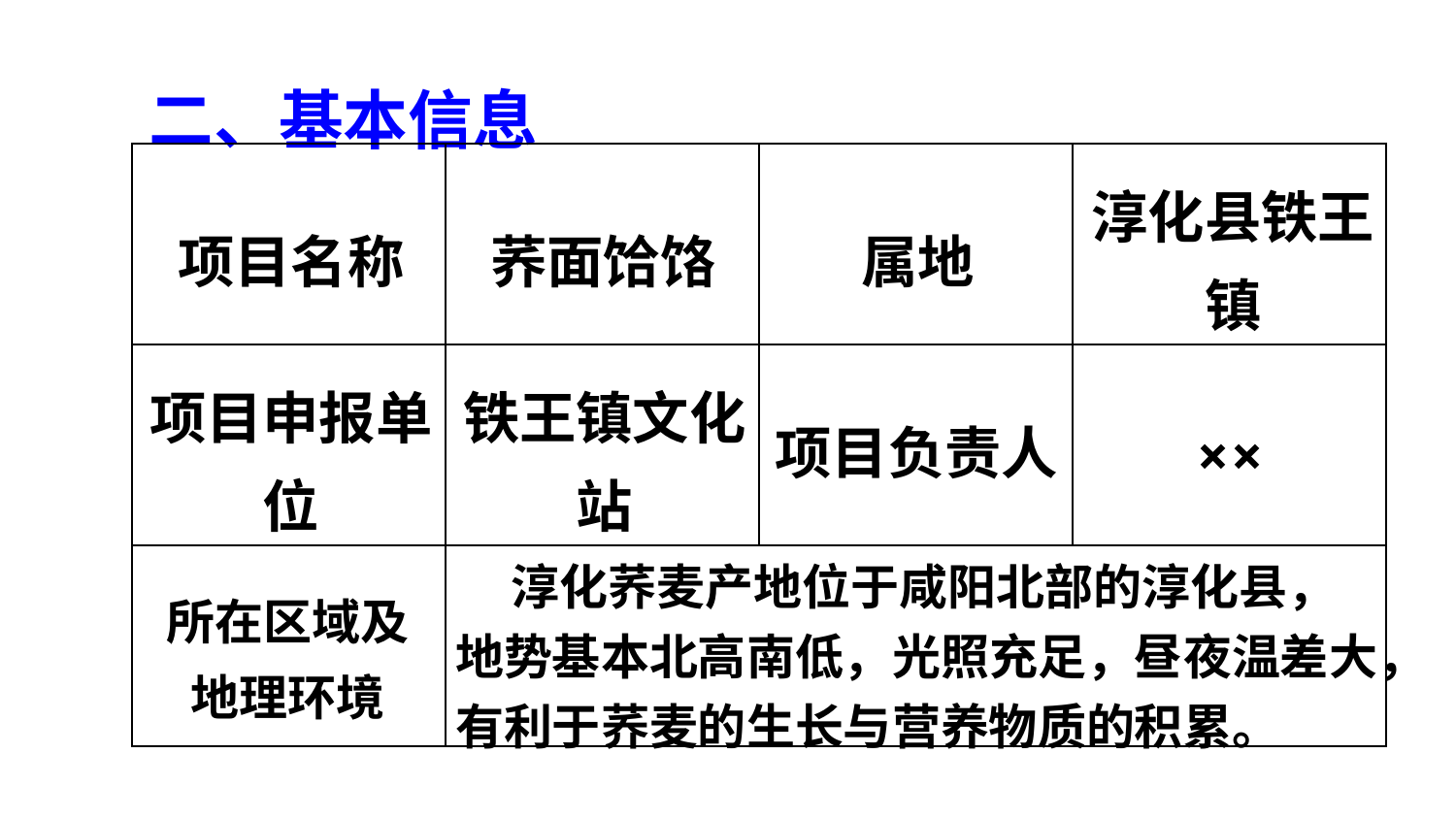

二、基本信息
|  |  |  |  |
| --- | --- | --- | --- |
|  |  |  |  |
|  |  |  |  |
淳化县铁王镇
项目名称
荞面饸饹
属地
铁王镇文化站
项目申报单位
项目负责人
××
    淳化荞麦产地位于咸阳北部的淳化县，地势基本北高南低，光照充足，昼夜温差大，有利于荞麦的生长与营养物质的积累。
所在区域及地理环境